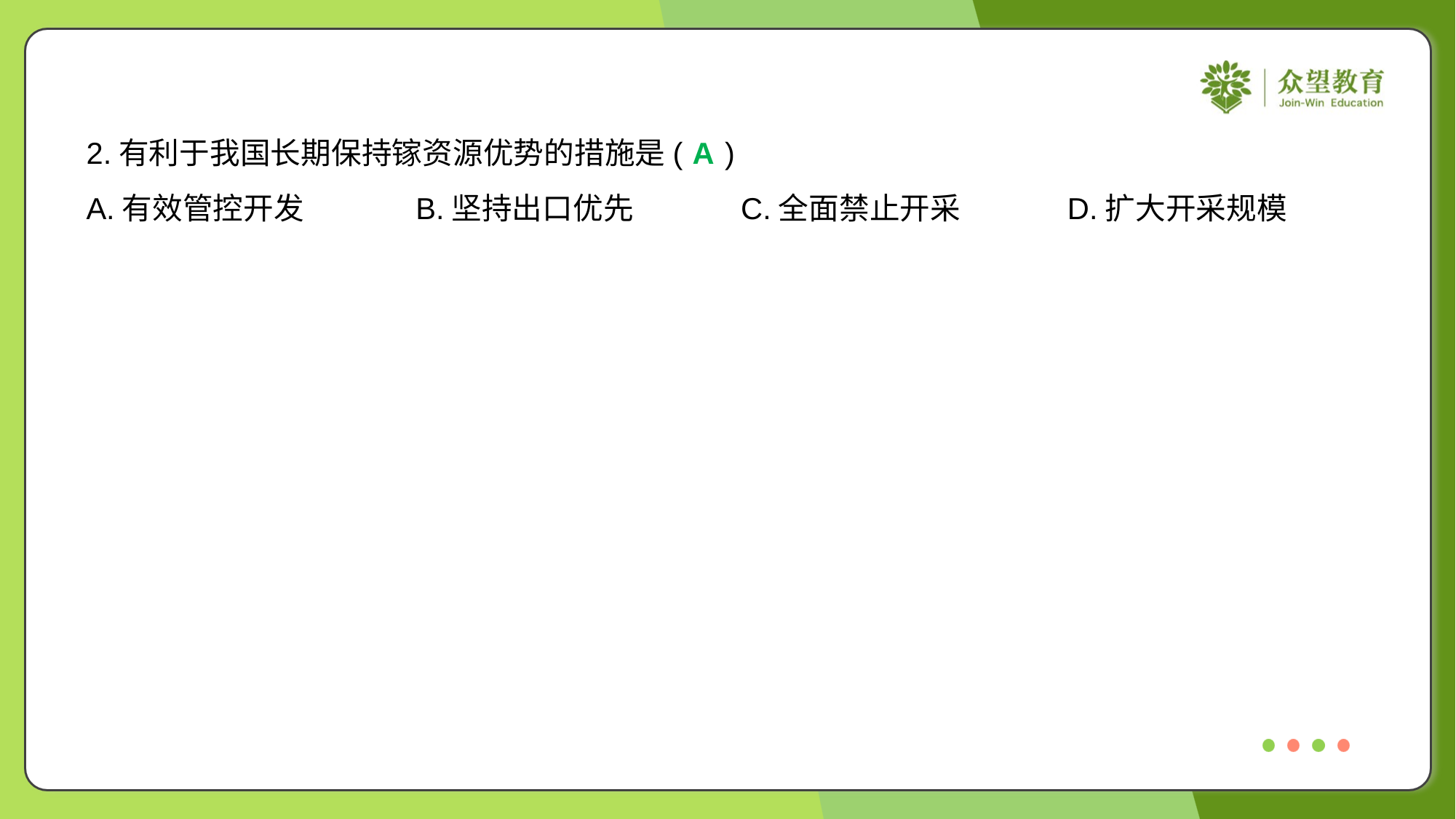

2.有利于我国长期保持镓资源优势的措施是(     )
A
A.有效管控开发	B.坚持出口优先	C.全面禁止开采	D.扩大开采规模